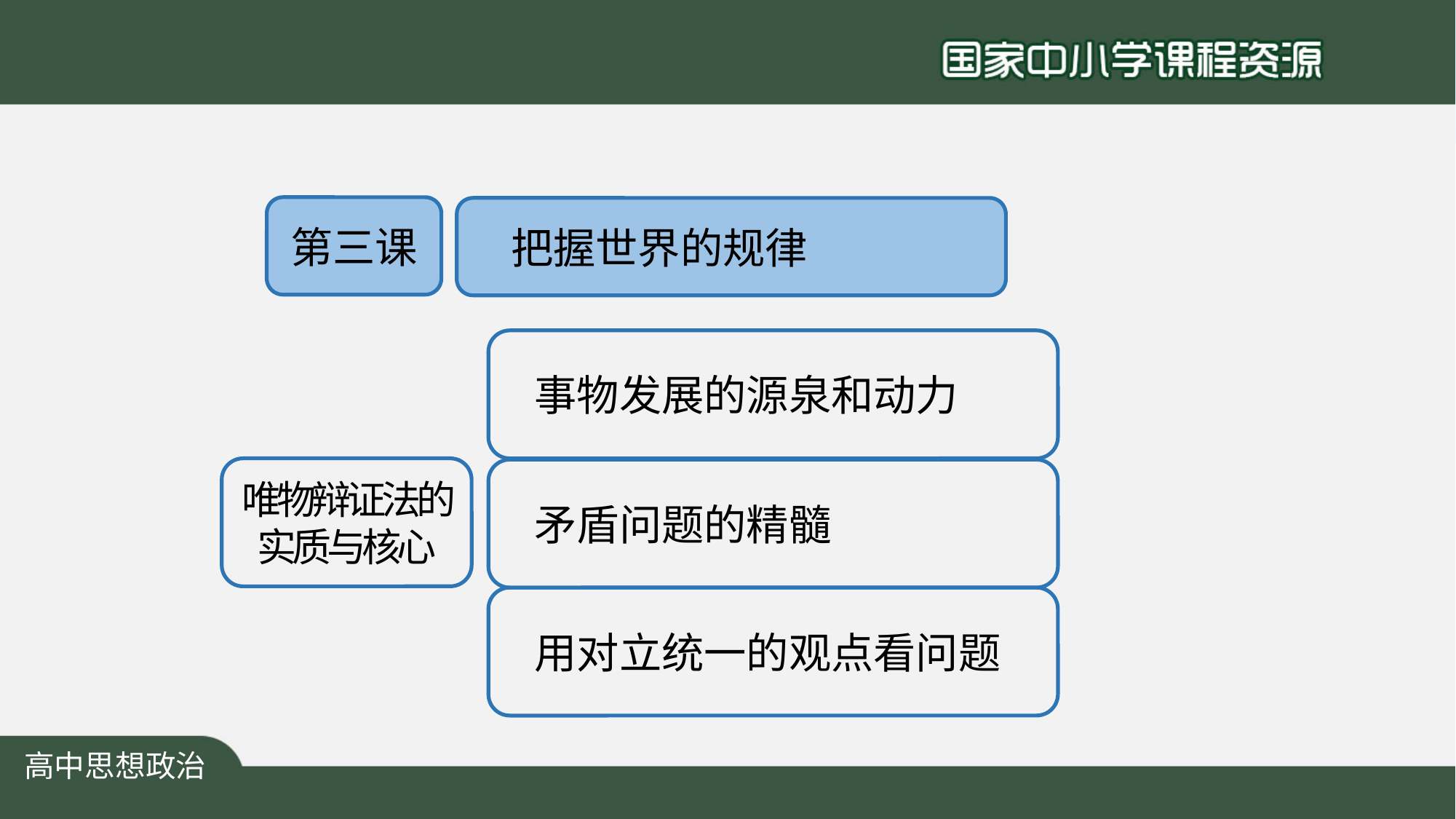

第三课
   把握世界的规律
  事物发展的源泉和动力
唯物辩证法的实质与核心
  矛盾问题的精髓
  用对立统一的观点看问题